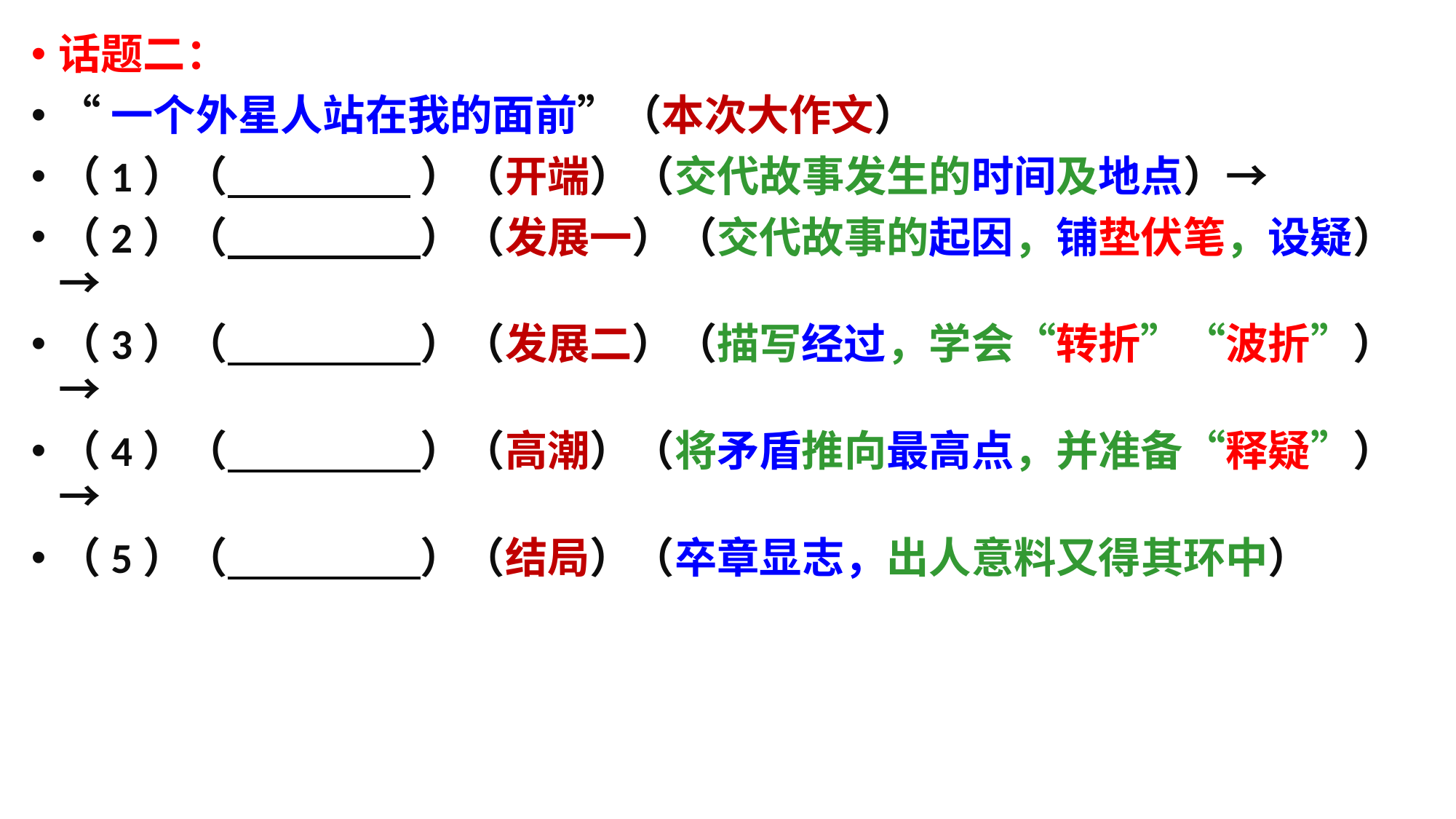

话题二：
“一个外星人站在我的面前”（本次大作文）
（1）（                    ）（开端）（交代故事发生的时间及地点）→
（2）（                    ）（发展一）（交代故事的起因，铺垫伏笔，设疑）→
（3）（                    ）（发展二）（描写经过，学会“转折”“波折”）→
（4）（                    ）（高潮）（将矛盾推向最高点，并准备“释疑”）→
（5）（                    ）（结局）（卒章显志，出人意料又得其环中）